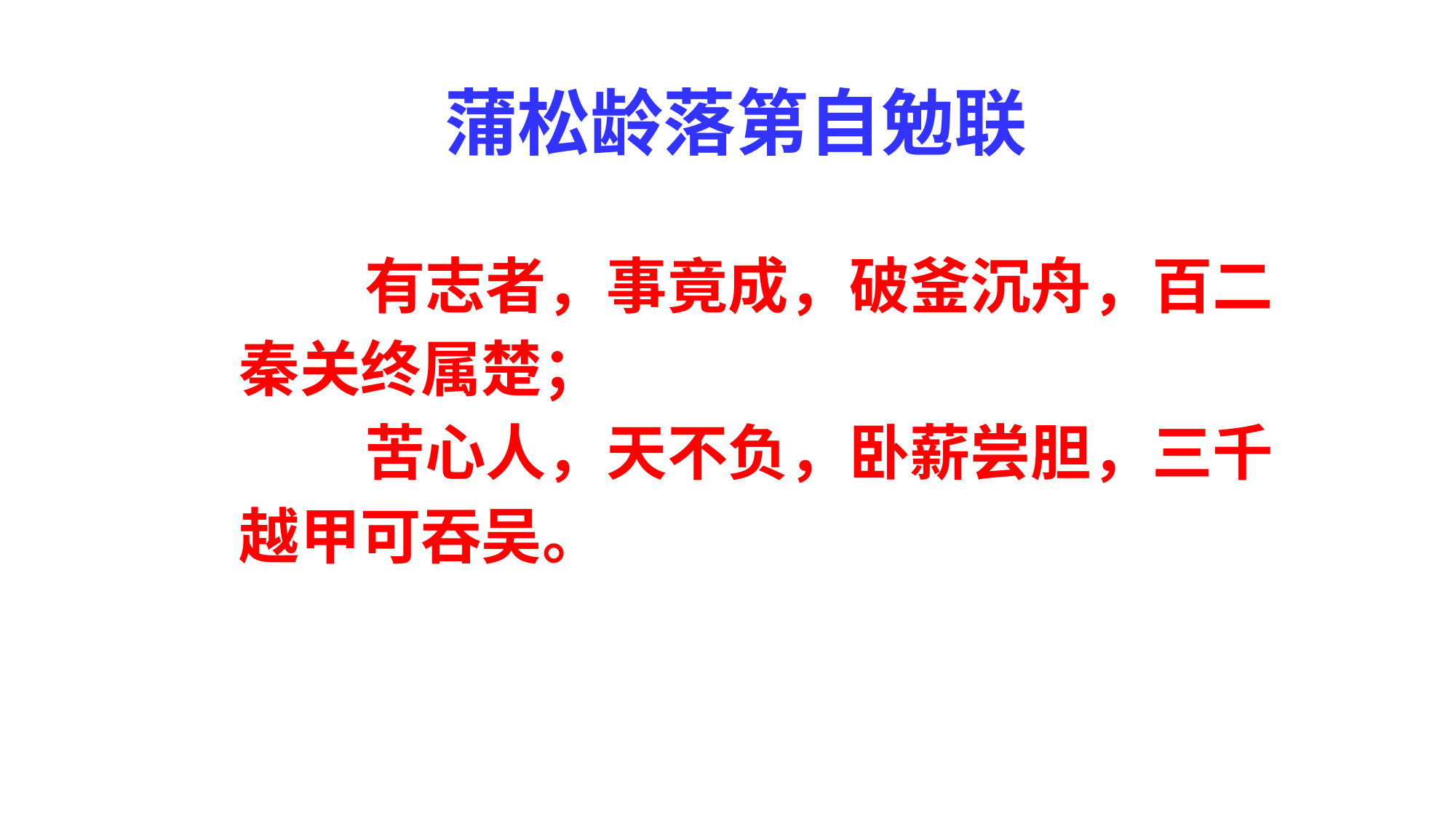

# 蒲松龄落第自勉联
        有志者，事竟成，破釜沉舟，百二秦关终属楚；
        苦心人，天不负，卧薪尝胆，三千越甲可吞吴。